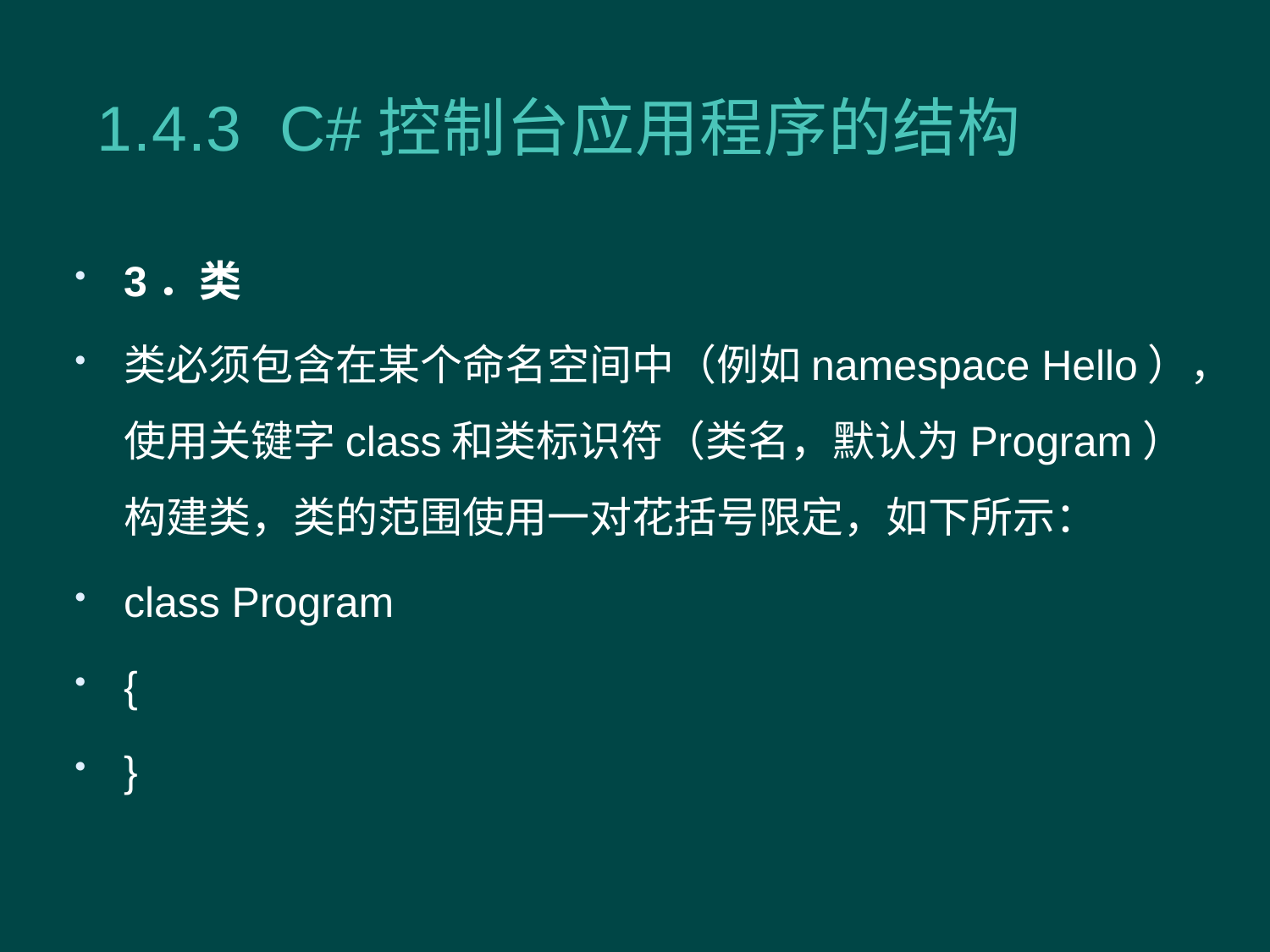

1.4.3  C#控制台应用程序的结构
3．类
类必须包含在某个命名空间中（例如namespace Hello），使用关键字class和类标识符（类名，默认为Program）构建类，类的范围使用一对花括号限定，如下所示：
class Program
{
}